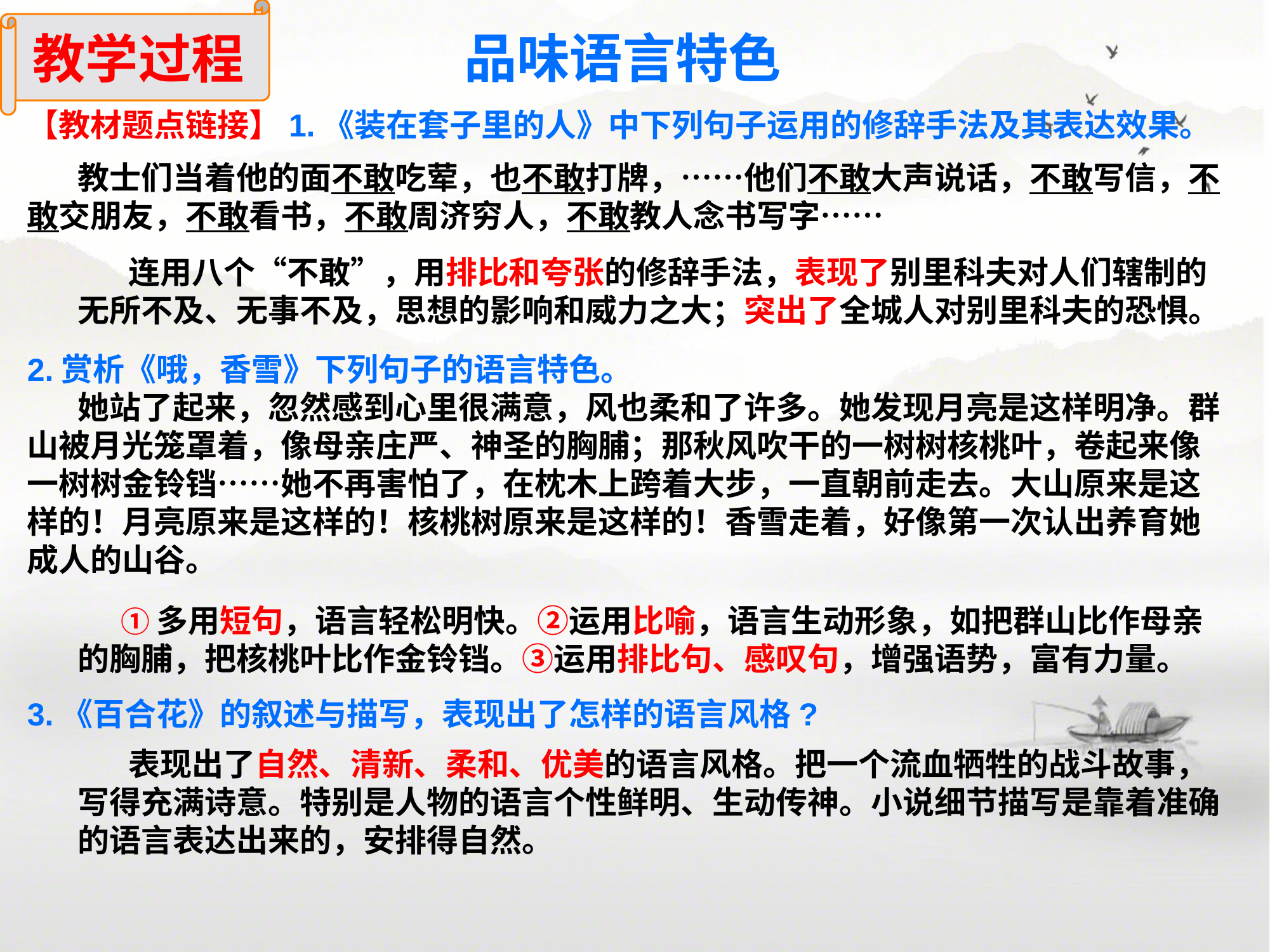

教学过程
品味语言特色
【教材题点链接】1.《装在套子里的人》中下列句子运用的修辞手法及其表达效果。
      教士们当着他的面不敢吃荤，也不敢打牌，……他们不敢大声说话，不敢写信，不敢交朋友，不敢看书，不敢周济穷人，不敢教人念书写字……
      连用八个“不敢”，用排比和夸张的修辞手法，表现了别里科夫对人们辖制的无所不及、无事不及，思想的影响和威力之大；突出了全城人对别里科夫的恐惧。
2.赏析《哦，香雪》下列句子的语言特色。
      她站了起来，忽然感到心里很满意，风也柔和了许多。她发现月亮是这样明净。群山被月光笼罩着，像母亲庄严、神圣的胸脯；那秋风吹干的一树树核桃叶，卷起来像一树树金铃铛……她不再害怕了，在枕木上跨着大步，一直朝前走去。大山原来是这样的！月亮原来是这样的！核桃树原来是这样的！香雪走着，好像第一次认出养育她成人的山谷。
      ①多用短句，语言轻松明快。②运用比喻，语言生动形象，如把群山比作母亲的胸脯，把核桃叶比作金铃铛。③运用排比句、感叹句，增强语势，富有力量。
3.《百合花》的叙述与描写，表现出了怎样的语言风格?
      表现出了自然、清新、柔和、优美的语言风格。把一个流血牺牲的战斗故事，写得充满诗意。特别是人物的语言个性鲜明、生动传神。小说细节描写是靠着准确的语言表达出来的，安排得自然。